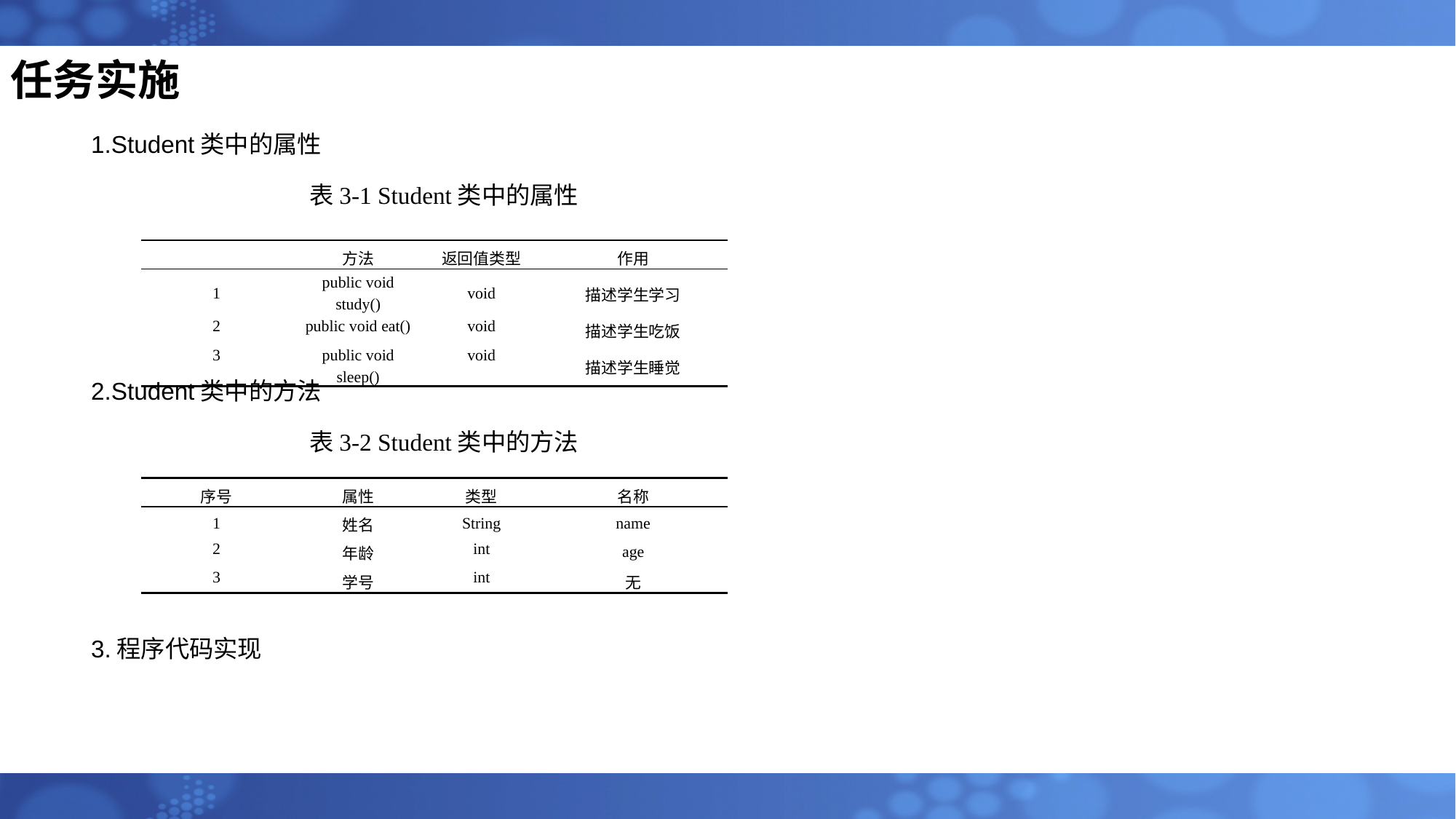

# 任务实施
1.Student类中的属性

		表3-1 Student类中的属性

2.Student类中的方法

		表3-2 Student类中的方法

|  | 方法 | 返回值类型 | 作用 |
| --- | --- | --- | --- |
| 1 | public void study() | void | 描述学生学习 |
| 2 | public void eat() | void | 描述学生吃饭 |
| 3 | public void sleep() | void | 描述学生睡觉 |
| 序号 | 属性 | 类型 | 名称 |
| --- | --- | --- | --- |
| 1 | 姓名 | String | name |
| 2 | 年龄 | int | age |
| 3 | 学号 | int | 无 |
3.程序代码实现